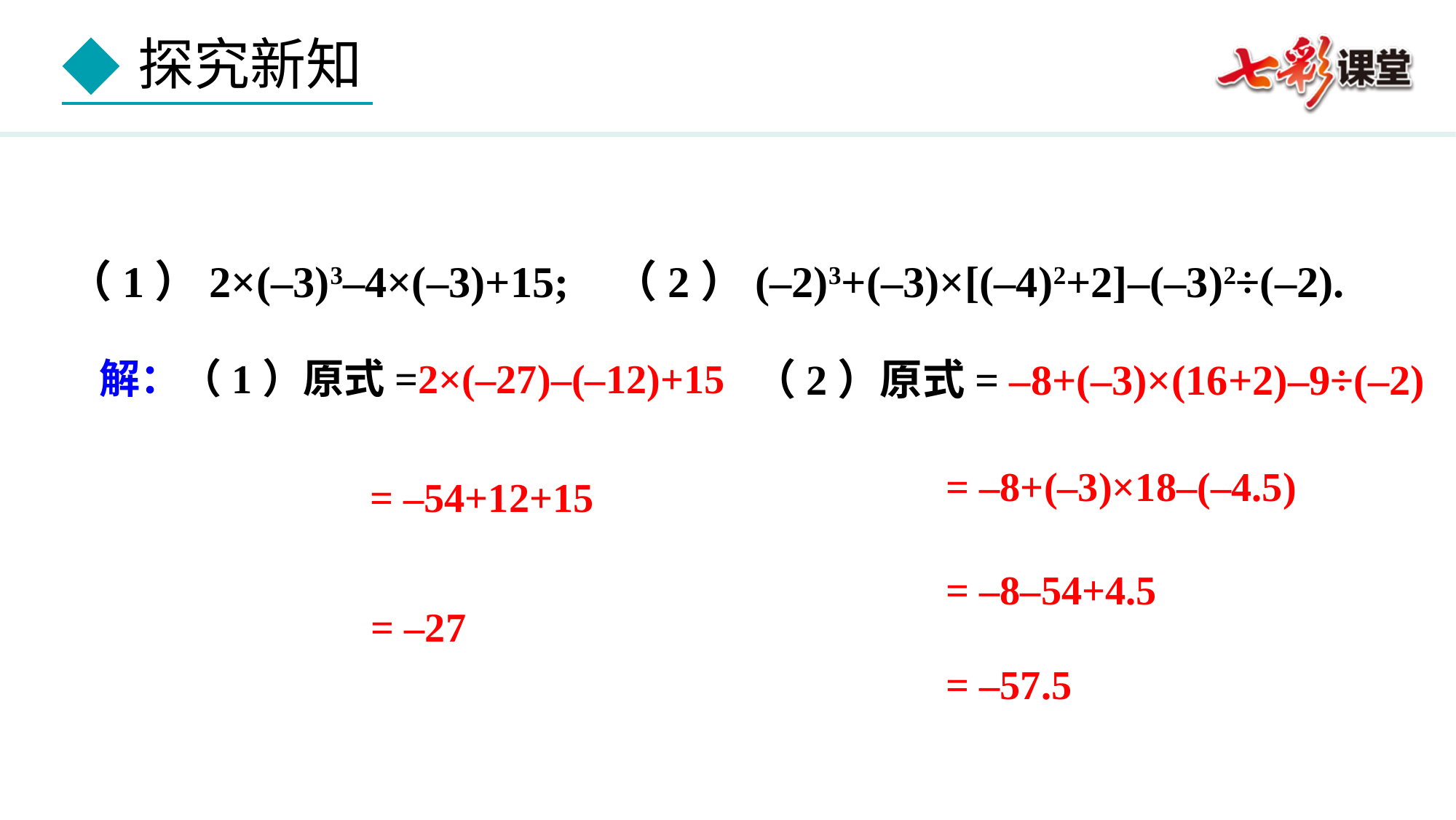

（1）2×(–3)3–4×(–3)+15;   （2）(–2)3+(–3)×[(–4)2+2]–(–3)2÷(–2).
（2）原式= –8+(–3)×(16+2)–9÷(–2)
解：（1）原式=2×(–27)–(–12)+15
= –8+(–3)×18–(–4.5)
= –54+12+15
= –8–54+4.5
= –27
= –57.5